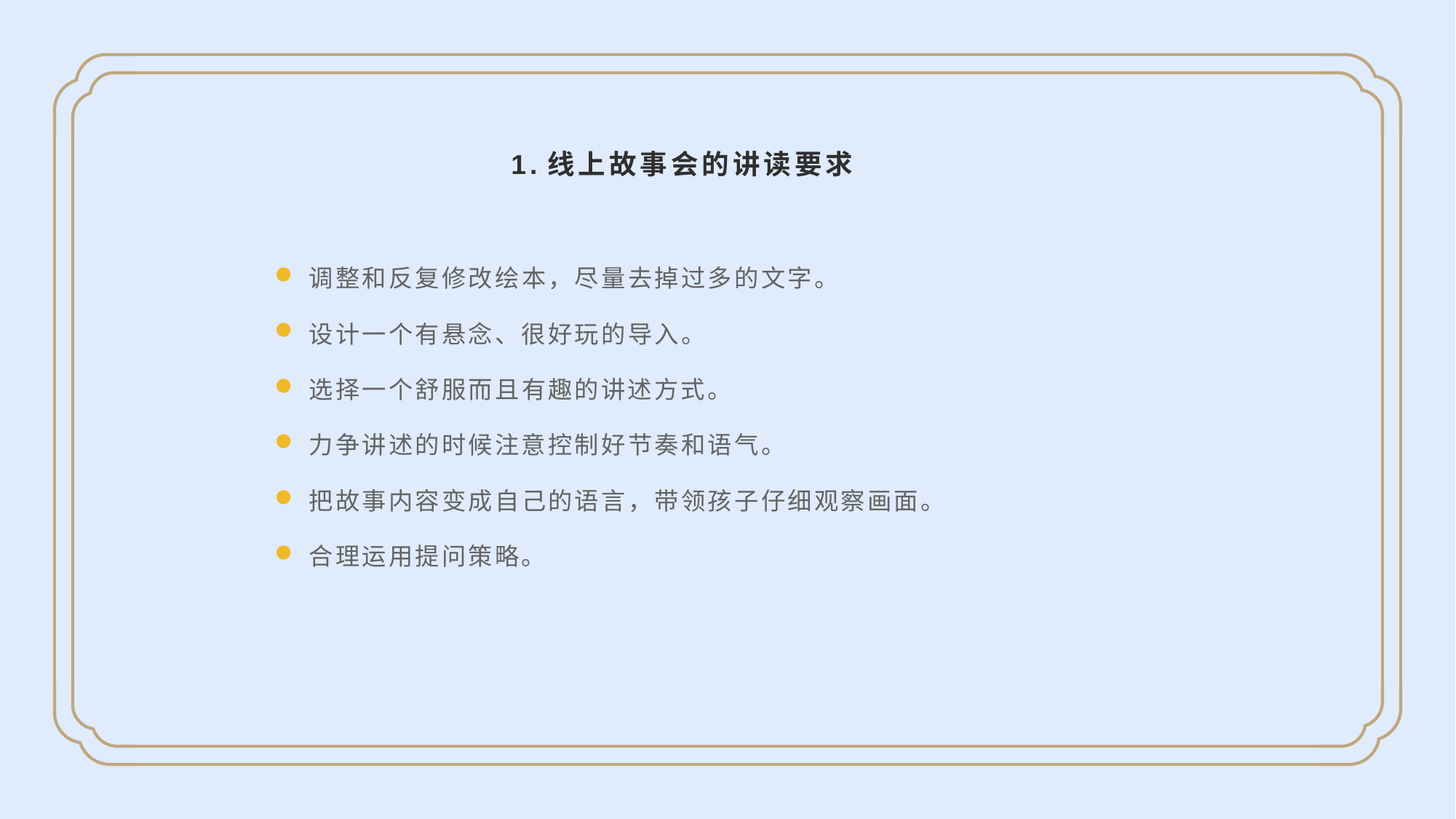

1.线上故事会的讲读要求
调整和反复修改绘本，尽量去掉过多的文字。
设计一个有悬念、很好玩的导入。
选择一个舒服而且有趣的讲述方式。
力争讲述的时候注意控制好节奏和语气。
把故事内容变成自己的语言，带领孩子仔细观察画面。
合理运用提问策略。